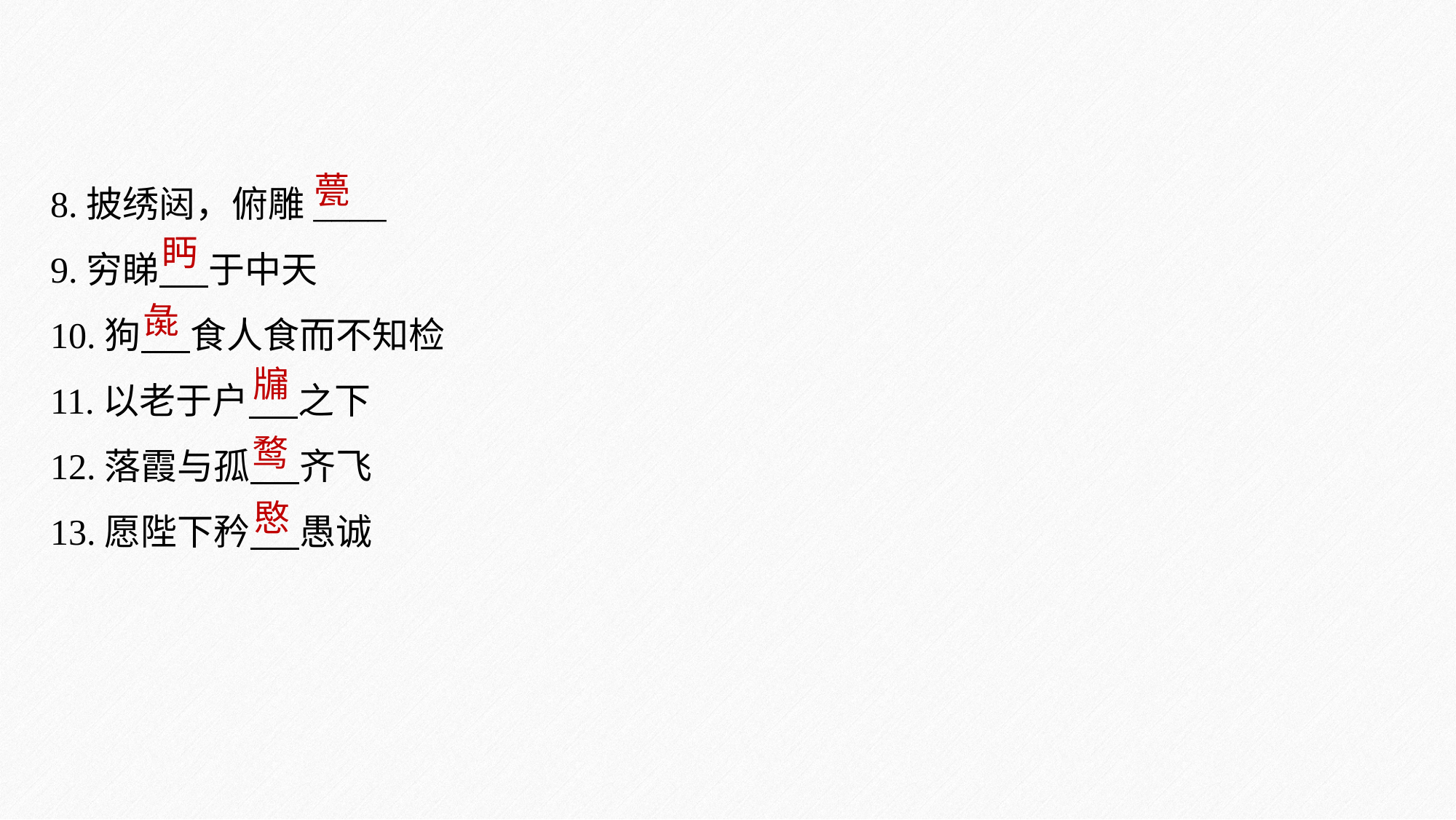

8.披绣闼，俯雕____
9.穷睇      于中天
10.狗      食人食而不知检
11.以老于户      之下
12.落霞与孤      齐飞
13.愿陛下矜      愚诚
甍
眄
彘
牖
鹜
愍